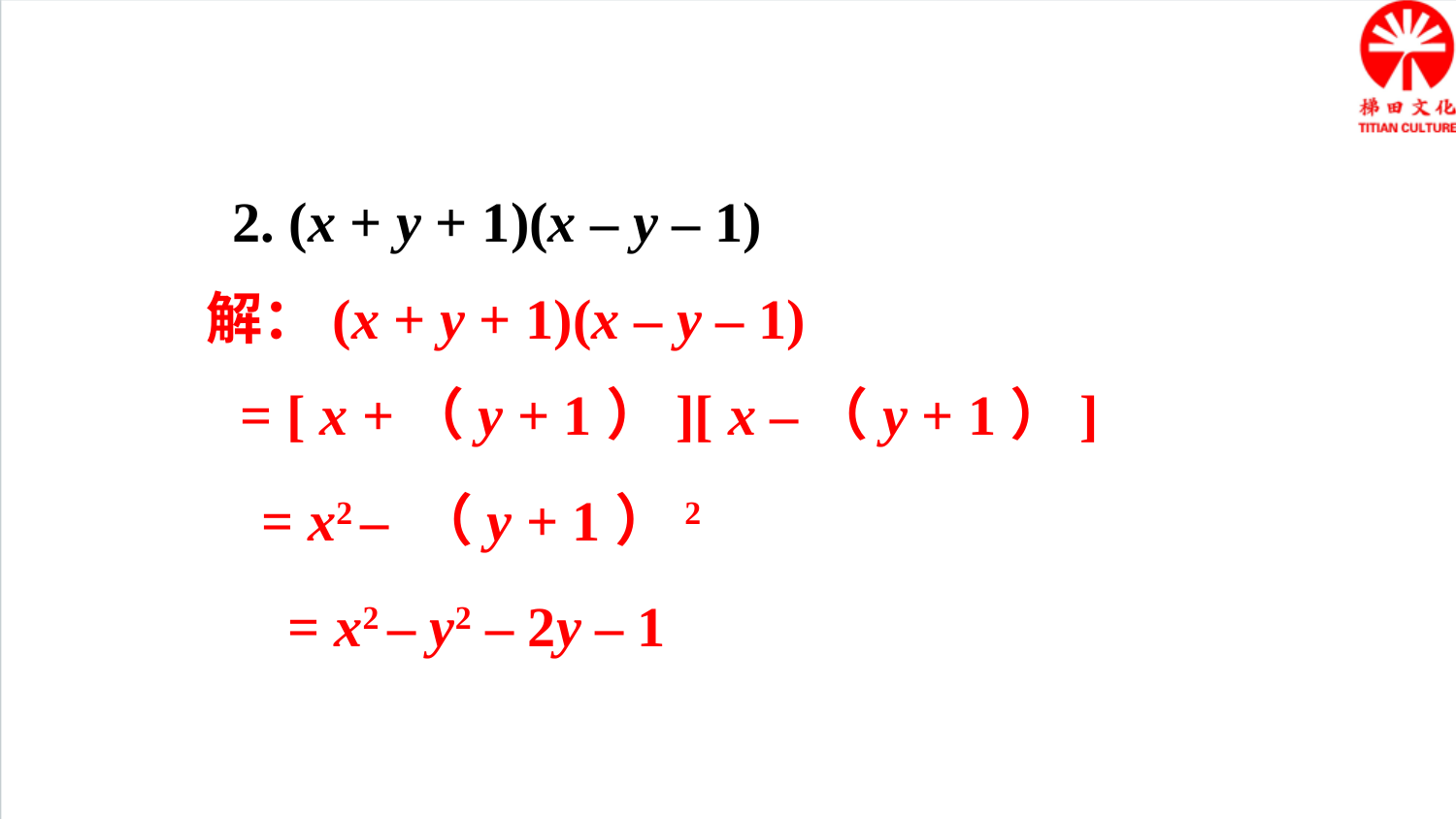

2. (x + y + 1)(x – y – 1)
解：(x + y + 1)(x – y – 1)
= [ x +（y + 1）][ x –（y + 1）]
= x2 – （y + 1）2
= x2 – y2 – 2y – 1